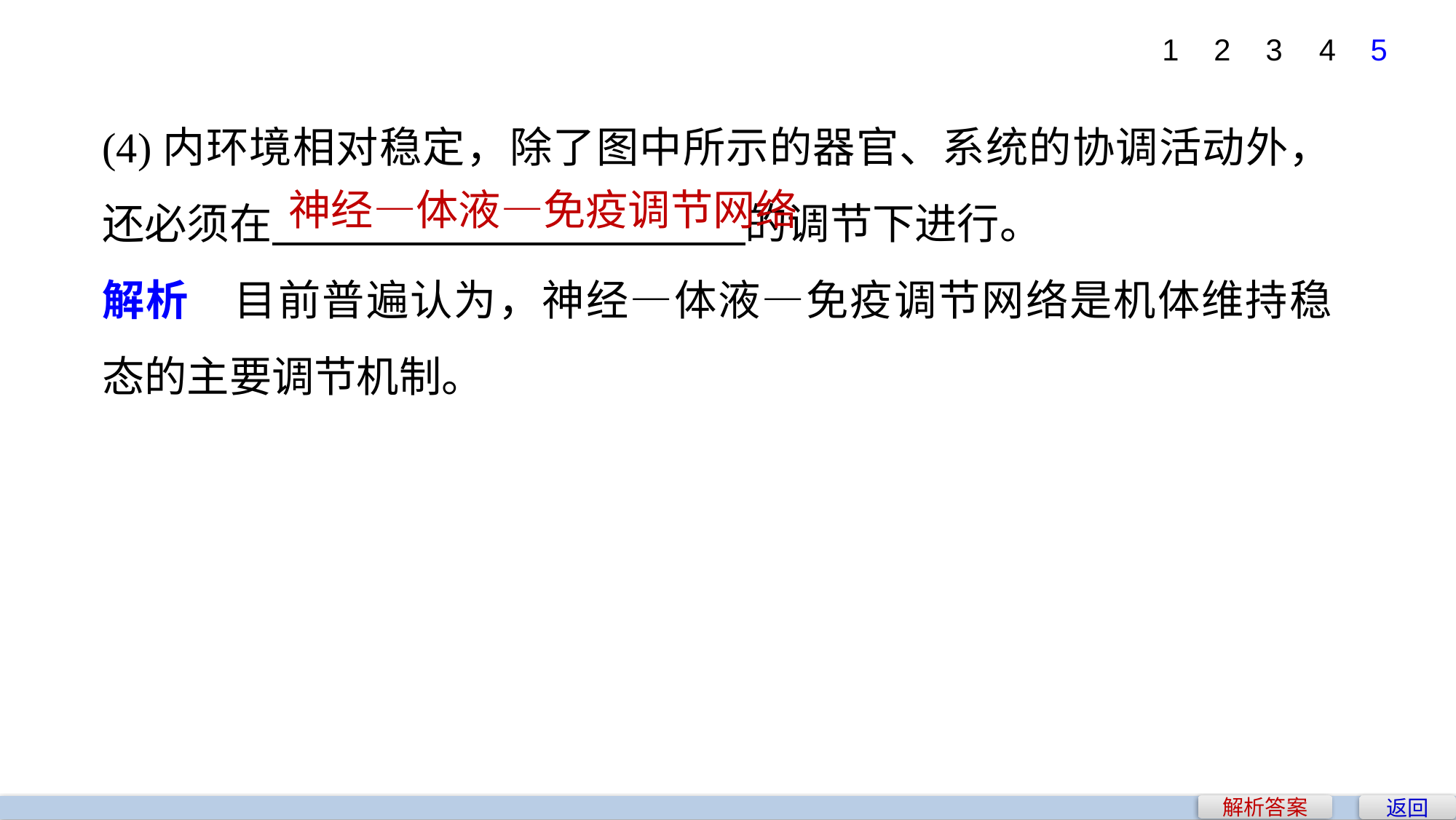

1
2
3
4
5
(4)内环境相对稳定，除了图中所示的器官、系统的协调活动外，还必须在                                                  的调节下进行。
解析　目前普遍认为，神经—体液—免疫调节网络是机体维持稳态的主要调节机制。
神经—体液—免疫调节网络
返回
解析答案